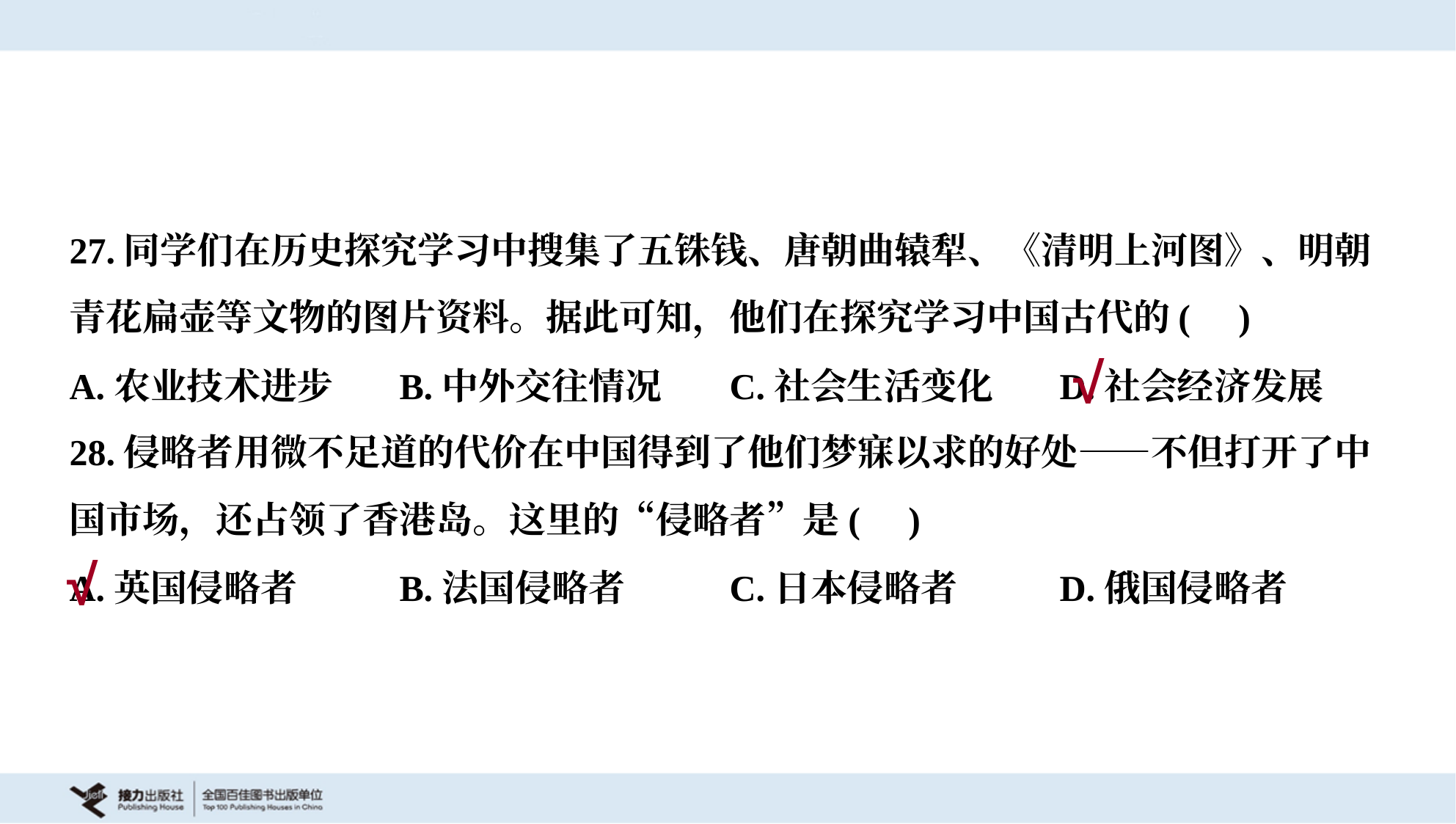

27.同学们在历史探究学习中搜集了五铢钱、唐朝曲辕犁、《清明上河图》、明朝
青花扁壶等文物的图片资料。据此可知，他们在探究学习中国古代的(     )
A.农业技术进步	B.中外交往情况	C.社会生活变化	D.社会经济发展
√
28.侵略者用微不足道的代价在中国得到了他们梦寐以求的好处——不但打开了中
国市场，还占领了香港岛。这里的“侵略者”是(     )
A.英国侵略者	B.法国侵略者	C.日本侵略者	D.俄国侵略者
√